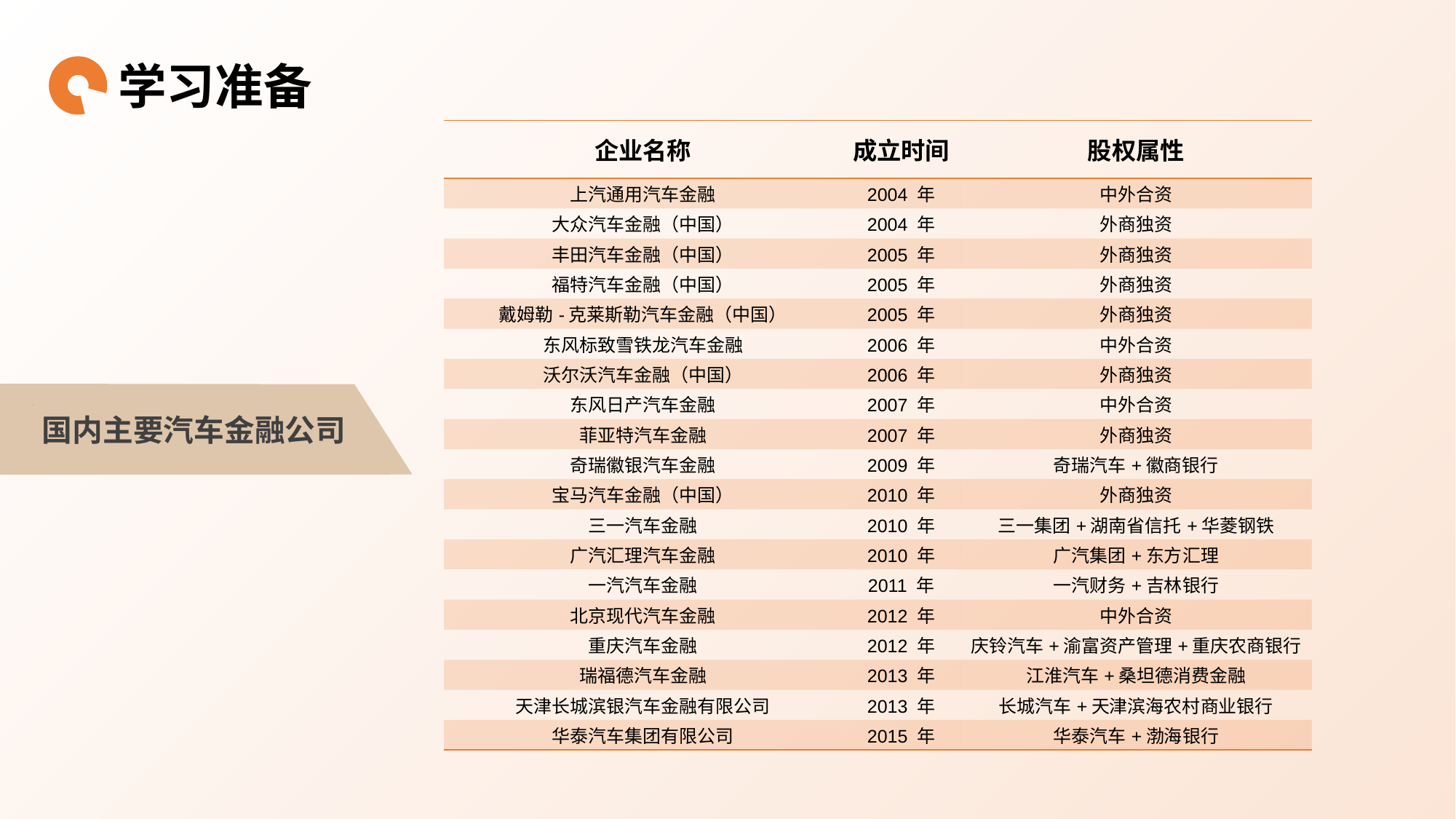

学习准备

| 企业名称 | 成立时间 | 股权属性 |
| --- | --- | --- |
| 上汽通用汽车金融 | 2004 年 | 中外合资 |
| 大众汽车金融（中国） | 2004 年 | 外商独资 |
| 丰田汽车金融（中国） | 2005 年 | 外商独资 |
| 福特汽车金融（中国） | 2005 年 | 外商独资 |
| 戴姆勒-克莱斯勒汽车金融（中国） | 2005 年 | 外商独资 |
| 东风标致雪铁龙汽车金融 | 2006 年 | 中外合资 |
| 沃尔沃汽车金融（中国） | 2006 年 | 外商独资 |
| 东风日产汽车金融 | 2007 年 | 中外合资 |
| 菲亚特汽车金融 | 2007 年 | 外商独资 |
| 奇瑞徽银汽车金融 | 2009 年 | 奇瑞汽车+徽商银行 |
| 宝马汽车金融（中国） | 2010 年 | 外商独资 |
| 三一汽车金融 | 2010 年 | 三一集团+湖南省信托+华菱钢铁 |
| 广汽汇理汽车金融 | 2010 年 | 广汽集团+东方汇理 |
| 一汽汽车金融 | 2011 年 | 一汽财务+吉林银行 |
| 北京现代汽车金融 | 2012 年 | 中外合资 |
| 重庆汽车金融 | 2012 年 | 庆铃汽车+渝富资产管理+重庆农商银行 |
| 瑞福德汽车金融 | 2013 年 | 江淮汽车+桑坦德消费金融 |
| 天津长城滨银汽车金融有限公司 | 2013 年 | 长城汽车+天津滨海农村商业银行 |
| 华泰汽车集团有限公司 | 2015 年 | 华泰汽车+渤海银行 |

国内主要汽车金融公司